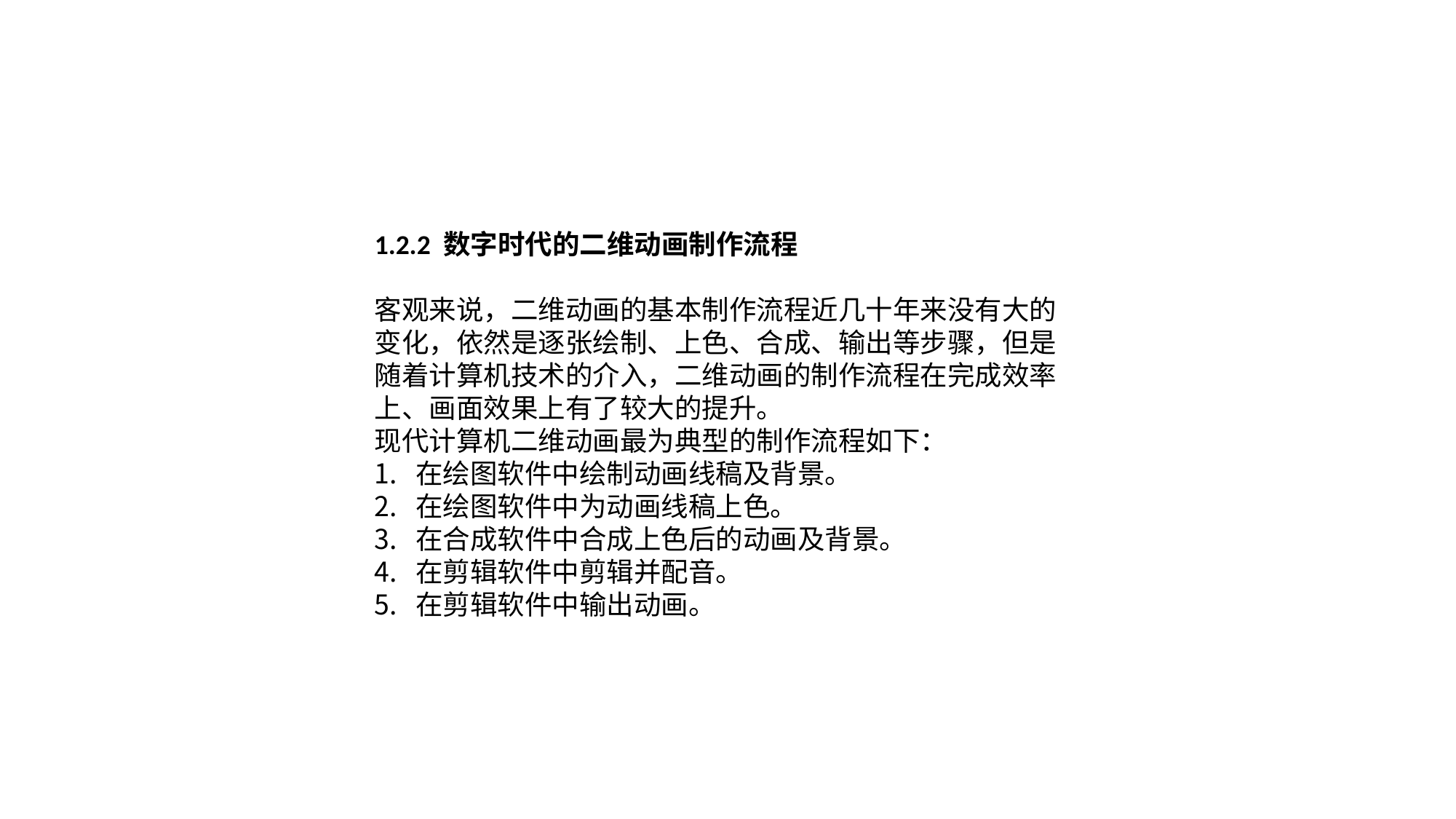

1.2.2 数字时代的二维动画制作流程

客观来说，二维动画的基本制作流程近几十年来没有大的变化，依然是逐张绘制、上色、合成、输出等步骤，但是随着计算机技术的介入，二维动画的制作流程在完成效率上、画面效果上有了较大的提升。
现代计算机二维动画最为典型的制作流程如下：
在绘图软件中绘制动画线稿及背景。
在绘图软件中为动画线稿上色。
在合成软件中合成上色后的动画及背景。
在剪辑软件中剪辑并配音。
在剪辑软件中输出动画。